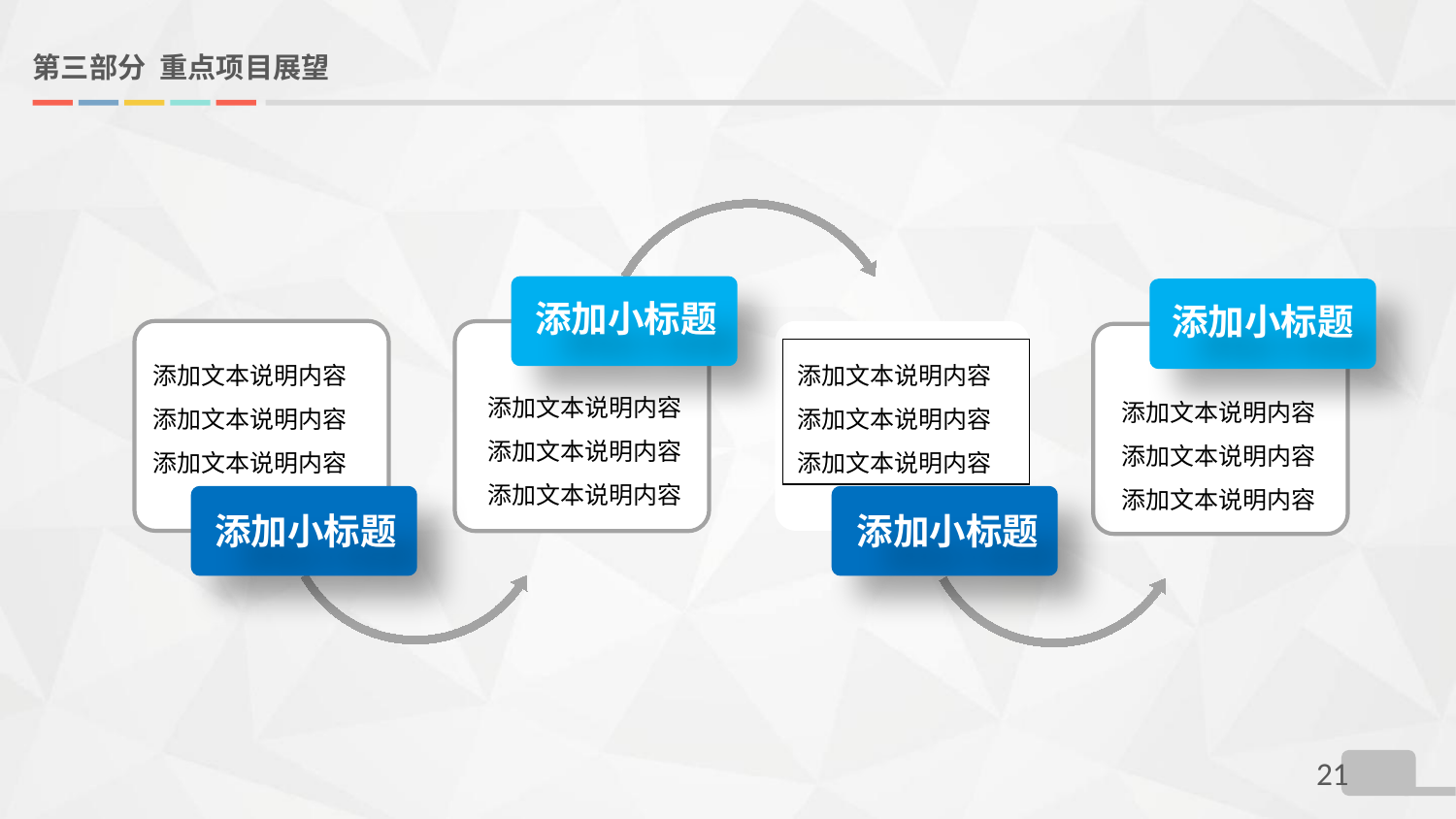

# 第三部分  重点项目展望

添加小标题

添加小标题

添加文本说明内容
添加文本说明内容
添加文本说明内容

添加文本说明内容
添加文本说明内容
添加文本说明内容

添加文本说明内容
添加文本说明内容
添加文本说明内容

添加文本说明内容
添加文本说明内容
添加文本说明内容

添加小标题

添加小标题